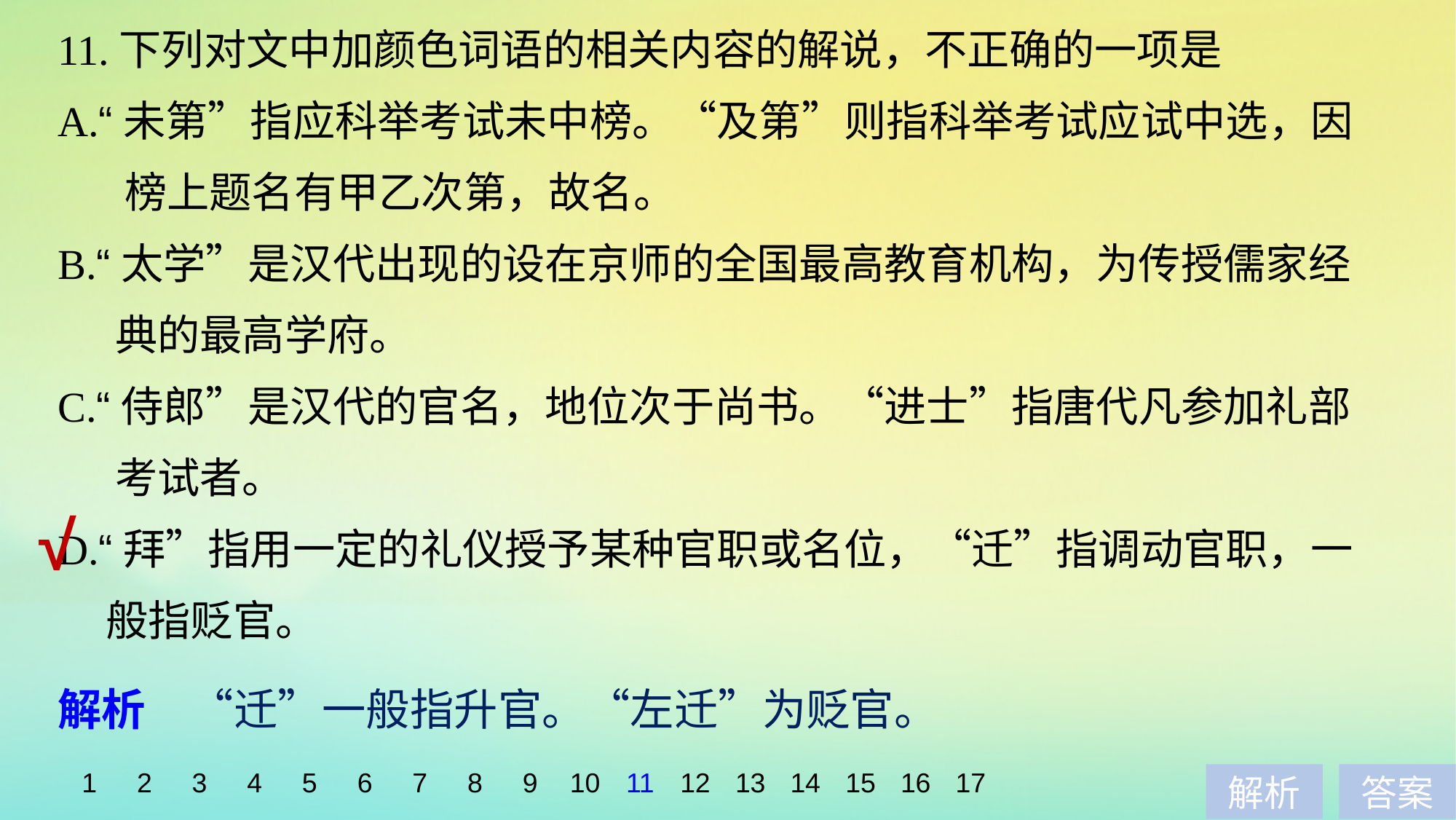

11.下列对文中加颜色词语的相关内容的解说，不正确的一项是
A.“未第”指应科举考试未中榜。“及第”则指科举考试应试中选，因
      榜上题名有甲乙次第，故名。
B.“太学”是汉代出现的设在京师的全国最高教育机构，为传授儒家经
     典的最高学府。
C.“侍郎”是汉代的官名，地位次于尚书。“进士”指唐代凡参加礼部
     考试者。
D.“拜”指用一定的礼仪授予某种官职或名位，“迁”指调动官职，一
    般指贬官。
√
解析　“迁”一般指升官。“左迁”为贬官。
1
2
3
4
5
6
7
8
9
10
11
12
13
14
15
16
17
解析
答案